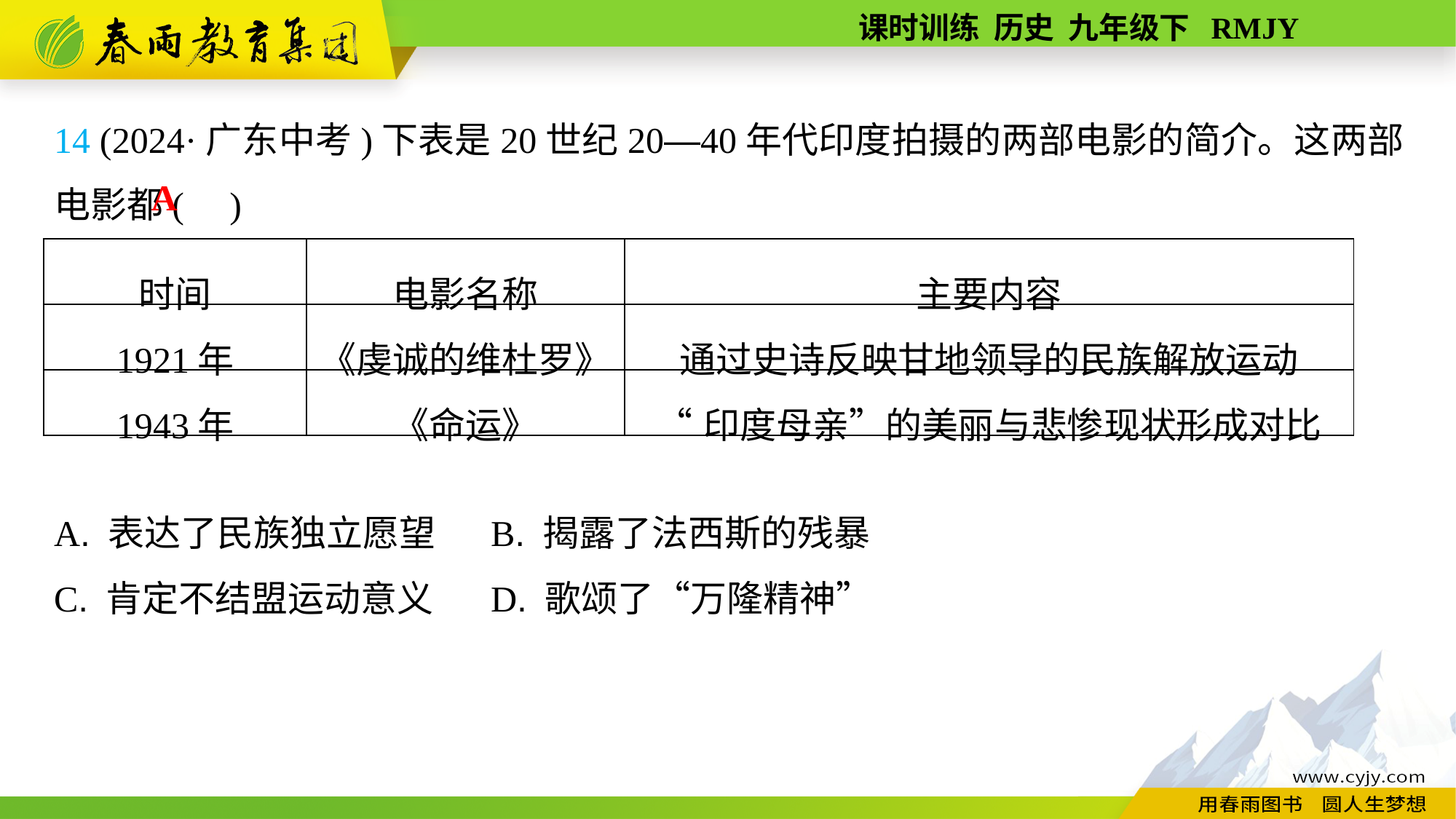

14 (2024·广东中考)下表是20世纪20—40年代印度拍摄的两部电影的简介。这两部电影都(     )

A. 表达了民族独立愿望	B. 揭露了法西斯的残暴
C. 肯定不结盟运动意义	D. 歌颂了“万隆精神”
A
| 时间 | 电影名称 | 主要内容 |
| --- | --- | --- |
| 1921年 | 《虔诚的维杜罗》 | 通过史诗反映甘地领导的民族解放运动 |
| 1943年 | 《命运》 | “印度母亲”的美丽与悲惨现状形成对比 |